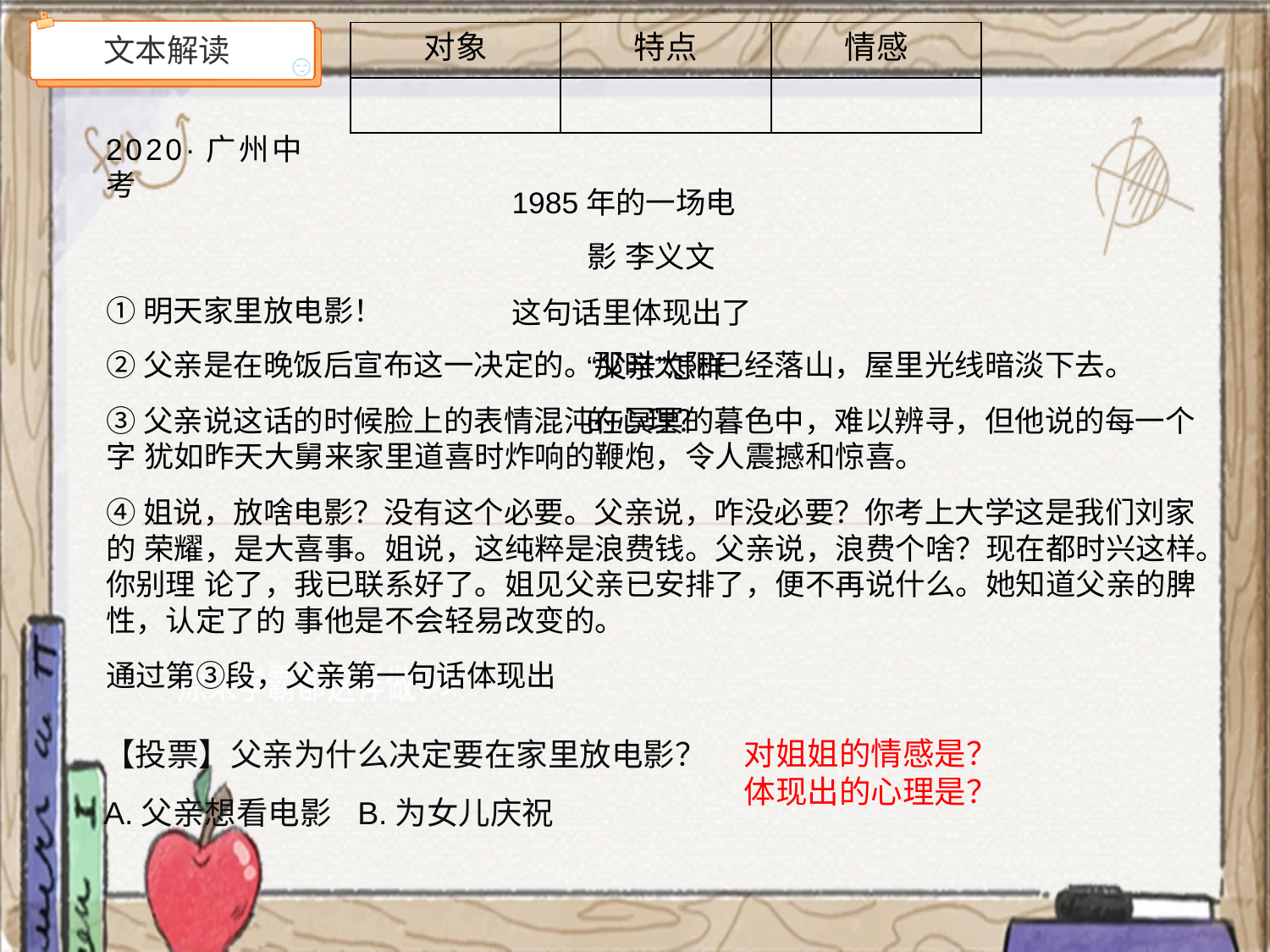

| 对象 | 特点 | 情感 |
| --- | --- | --- |
|  |  |  |
# 文本解读
2020·广州中考
1985年的一场电影 李义文
这句话里体现出了“父亲”怎样的心理？
①明天家里放电影！
②父亲是在晚饭后宣布这一决定的。那时太阳已经落山，屋里光线暗淡下去。
③父亲说这话的时候脸上的表情混沌在冥冥的暮色中，难以辨寻，但他说的每一个字 犹如昨天大舅来家里道喜时炸响的鞭炮，令人震撼和惊喜。
④姐说，放啥电影？没有这个必要。父亲说，咋没必要？你考上大学这是我们刘家的 荣耀，是大喜事。姐说，这纯粹是浪费钱。父亲说，浪费个啥？现在都时兴这样。你别理 论了，我已联系好了。姐见父亲已安排了，便不再说什么。她知道父亲的脾性，认定了的 事他是不会轻易改变的。
通过第③段，父亲第一句话体现出
【投票】父亲为什么决定要在家里放电影？
A.父亲想看电影	B.为女儿庆祝
对姐姐的情感是？ 体现出的心理是？